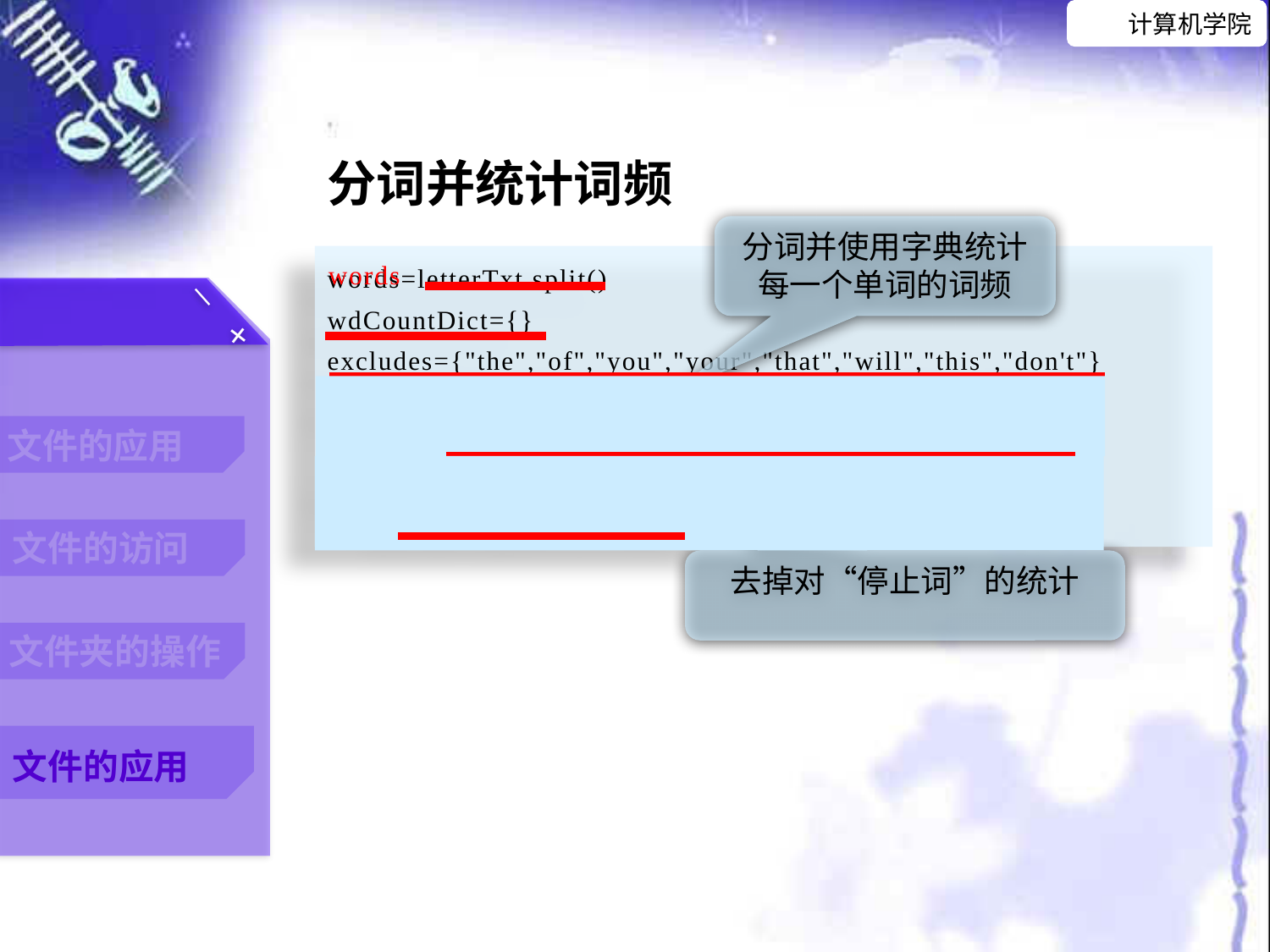

分词并统计词频
分词并使用字典统计每一个单词的词频
words=letterTxt.split()
wdCountDict={}
excludes={"the","of","you","your","that","will","this","don't"}
for word in words:
	wdCountDict[word]=wdCountDict.get(word,0)+1
for word in excludes:
        del(wdCountDict[word])
words

去掉对“停止词”的统计